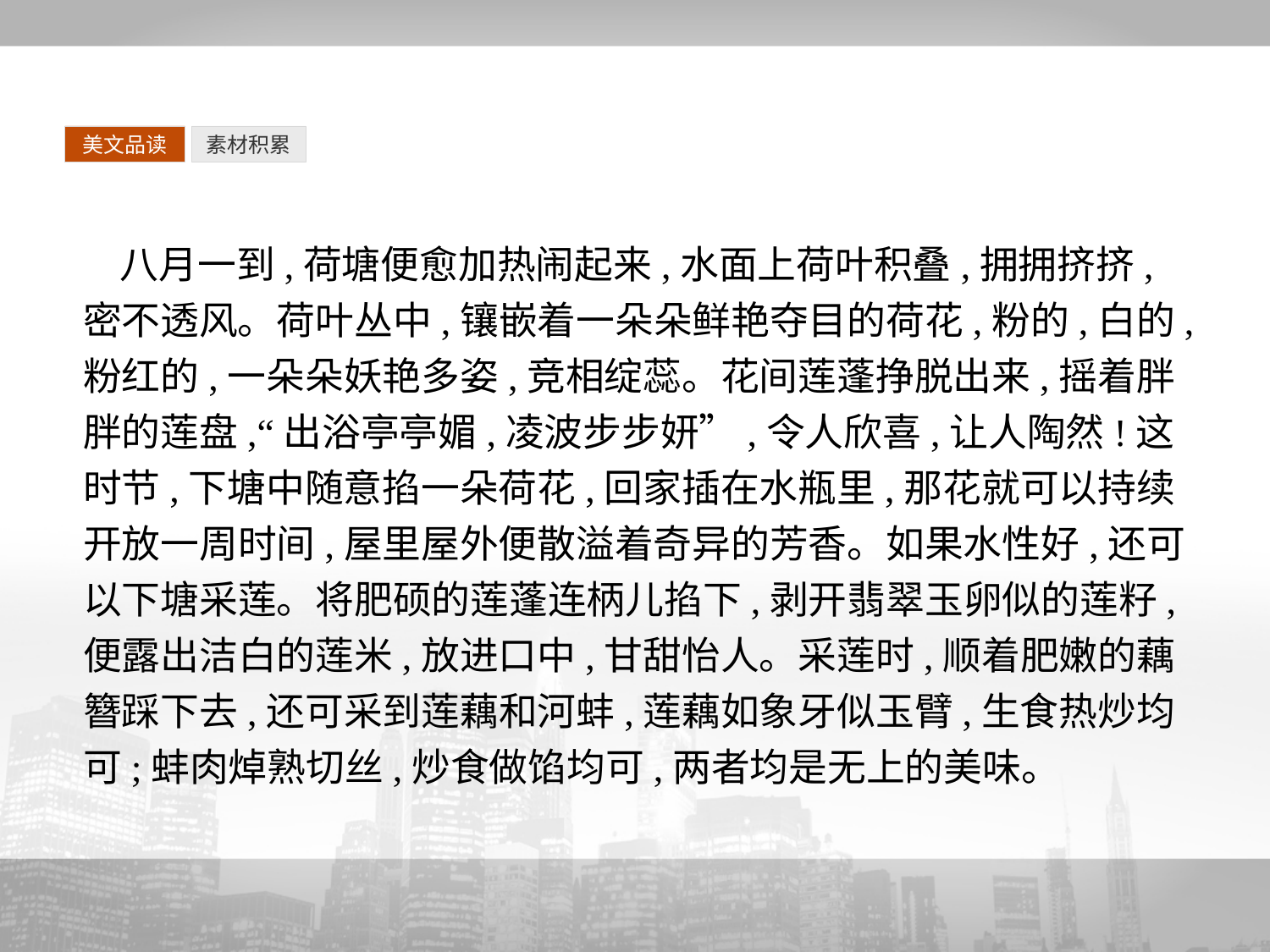

美文品读
素材积累
八月一到,荷塘便愈加热闹起来,水面上荷叶积叠,拥拥挤挤,密不透风。荷叶丛中,镶嵌着一朵朵鲜艳夺目的荷花,粉的,白的,粉红的,一朵朵妖艳多姿,竞相绽蕊。花间莲蓬挣脱出来,摇着胖胖的莲盘,“出浴亭亭媚,凌波步步妍”,令人欣喜,让人陶然!这时节,下塘中随意掐一朵荷花,回家插在水瓶里,那花就可以持续开放一周时间,屋里屋外便散溢着奇异的芳香。如果水性好,还可以下塘采莲。将肥硕的莲蓬连柄儿掐下,剥开翡翠玉卵似的莲籽,便露出洁白的莲米,放进口中,甘甜怡人。采莲时,顺着肥嫩的藕簪踩下去,还可采到莲藕和河蚌,莲藕如象牙似玉臂,生食热炒均可;蚌肉焯熟切丝,炒食做馅均可,两者均是无上的美味。